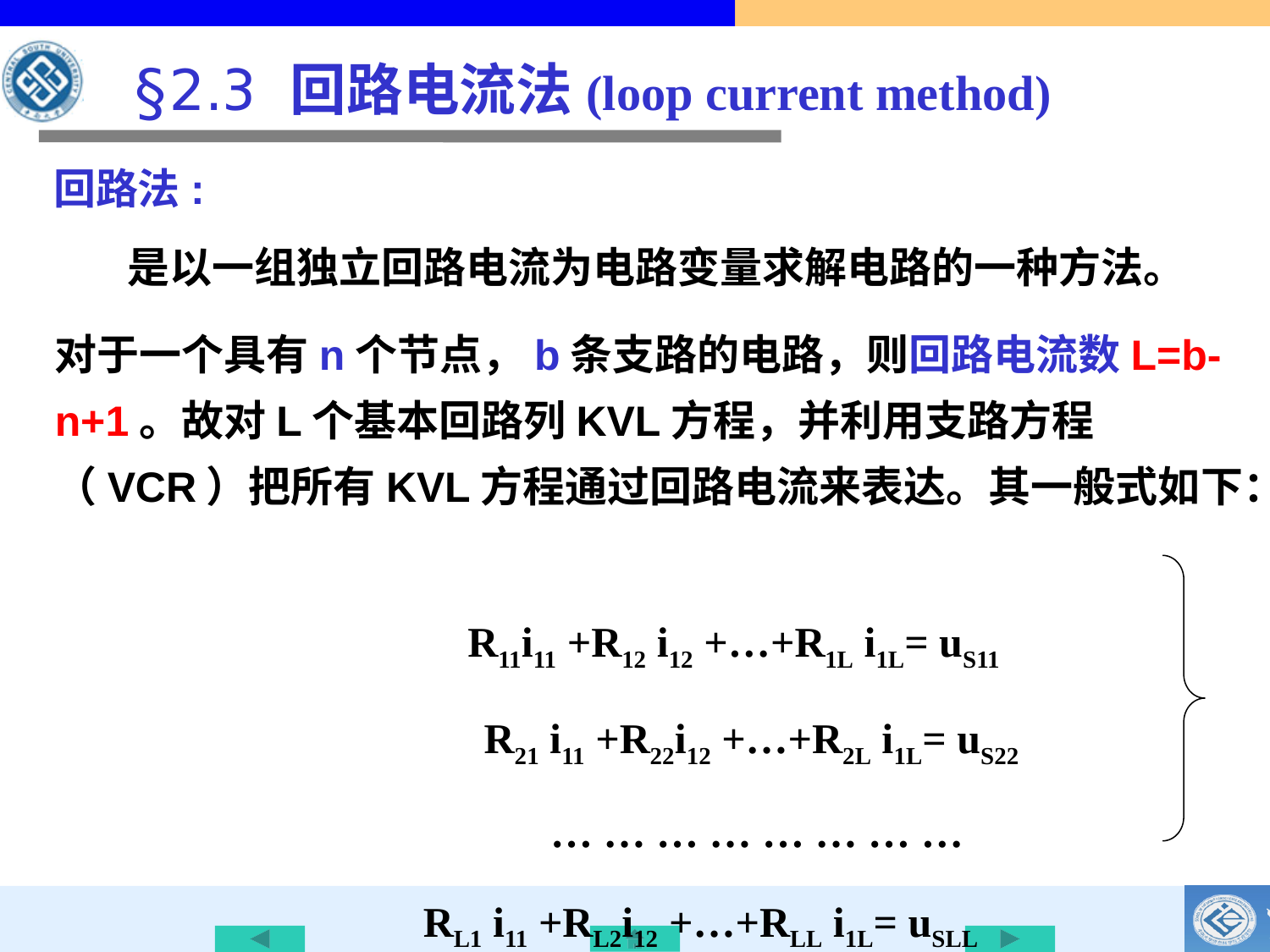

§2.3 回路电流法(loop current method)
回路法:
是以一组独立回路电流为电路变量求解电路的一种方法。
对于一个具有n个节点，b条支路的电路，则回路电流数L=b-n+1。故对L个基本回路列KVL方程，并利用支路方程（VCR）把所有KVL方程通过回路电流来表达。其一般式如下：
                                       R11i11 +R12 i12 +…+R1L i1L= uS11
                  R21 i11 +R22i12 +…+R2L i1L= uS22
                   … … … … … … … …
                                                            RL1 i11 +RL2i12 +…+RLL i1L= uSLL